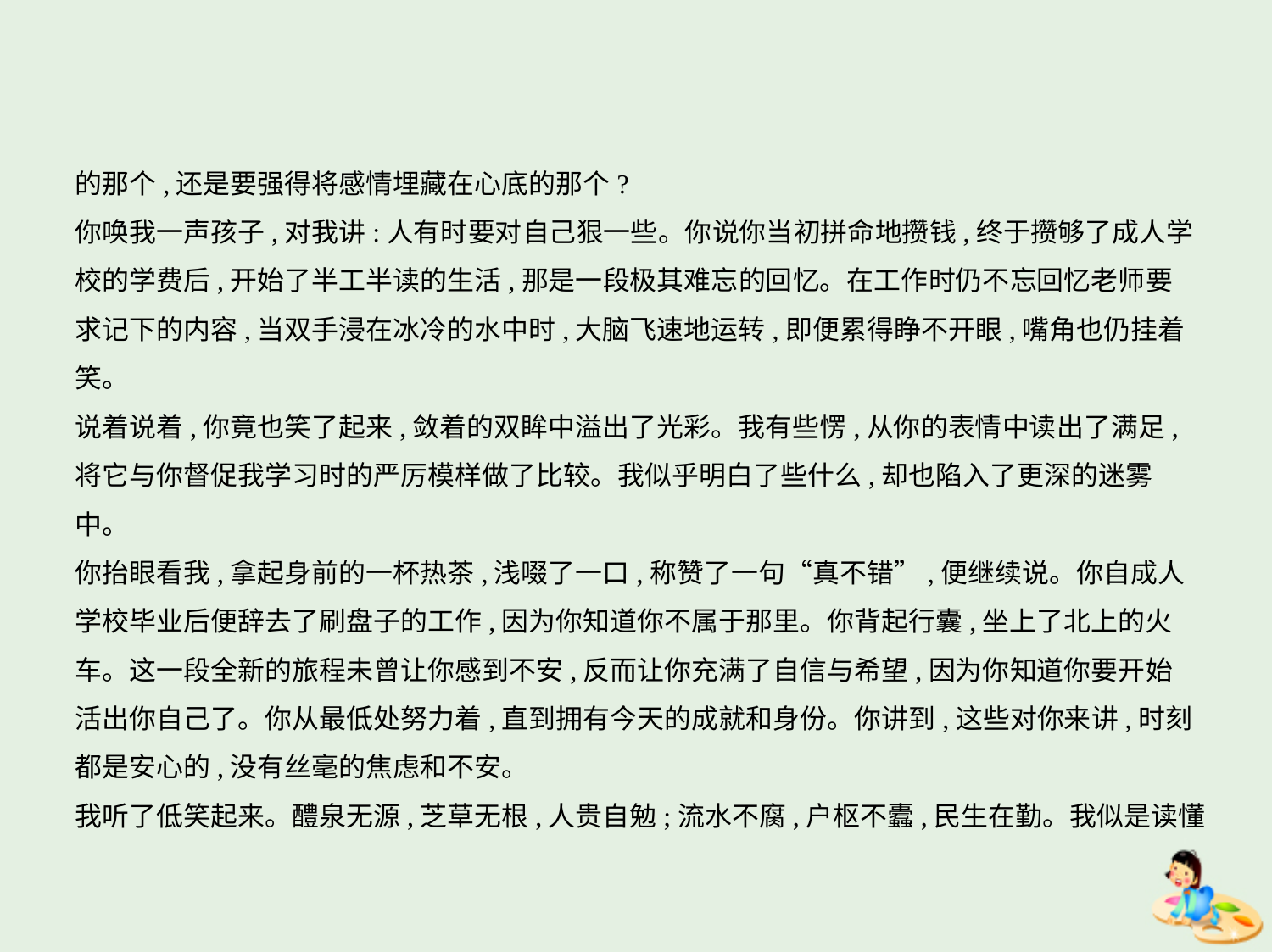

的那个,还是要强得将感情埋藏在心底的那个?
你唤我一声孩子,对我讲:人有时要对自己狠一些。你说你当初拼命地攒钱,终于攒够了成人学
校的学费后,开始了半工半读的生活,那是一段极其难忘的回忆。在工作时仍不忘回忆老师要
求记下的内容,当双手浸在冰冷的水中时,大脑飞速地运转,即便累得睁不开眼,嘴角也仍挂着笑。
说着说着,你竟也笑了起来,敛着的双眸中溢出了光彩。我有些愣,从你的表情中读出了满足,
将它与你督促我学习时的严厉模样做了比较。我似乎明白了些什么,却也陷入了更深的迷雾中。
你抬眼看我,拿起身前的一杯热茶,浅啜了一口,称赞了一句“真不错”,便继续说。你自成人
学校毕业后便辞去了刷盘子的工作,因为你知道你不属于那里。你背起行囊,坐上了北上的火
车。这一段全新的旅程未曾让你感到不安,反而让你充满了自信与希望,因为你知道你要开始
活出你自己了。你从最低处努力着,直到拥有今天的成就和身份。你讲到,这些对你来讲,时刻
都是安心的,没有丝毫的焦虑和不安。
我听了低笑起来。醴泉无源,芝草无根,人贵自勉;流水不腐,户枢不蠹,民生在勤。我似是读懂